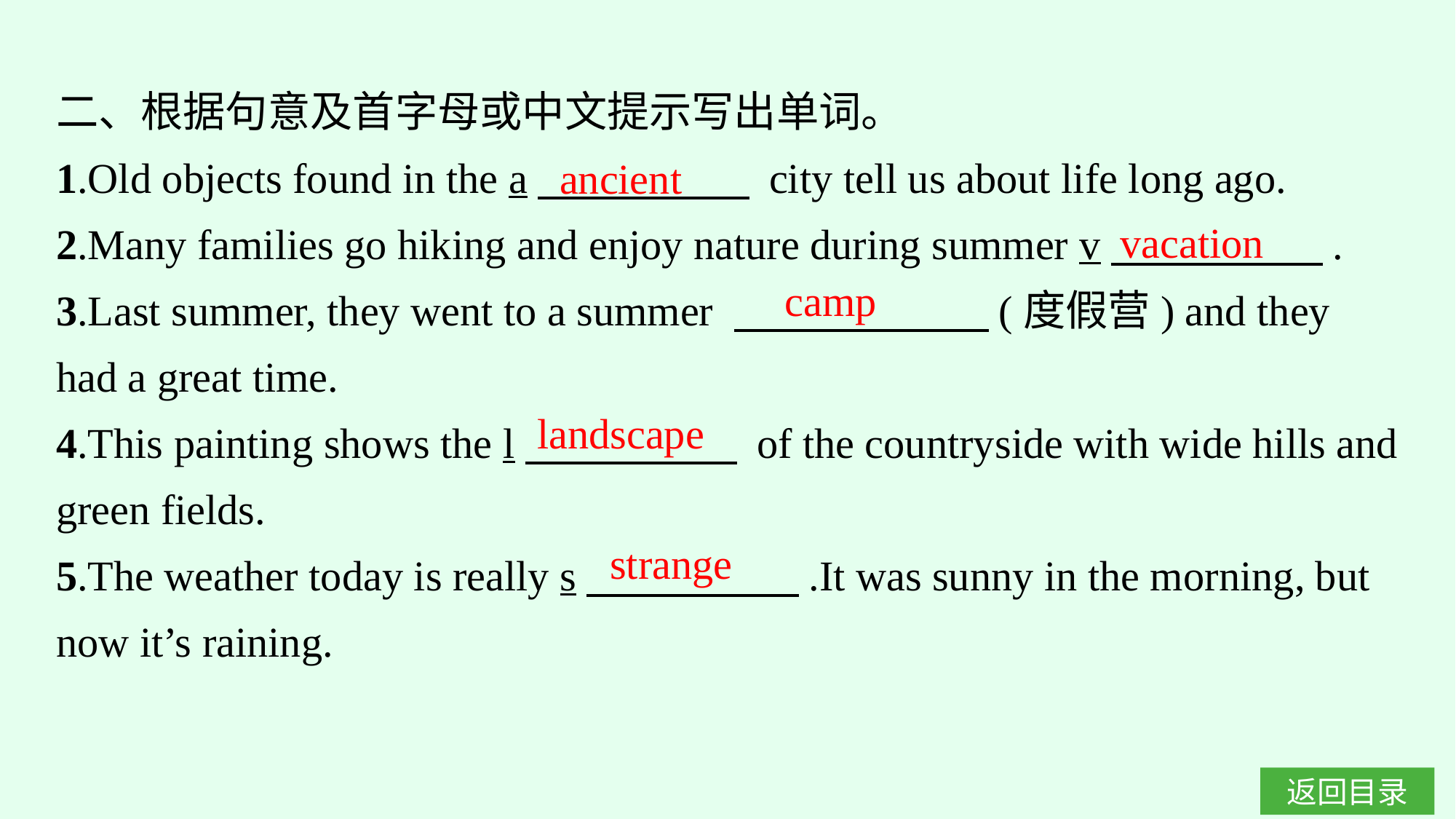

二、根据句意及首字母或中文提示写出单词。
1.Old objects found in the a　　　　　 city tell us about life long ago.
2.Many families go hiking and enjoy nature during summer v　　　　　.
3.Last summer, they went to a summer 　　　　　　(度假营) and they had a great time.
4.This painting shows the l　　　　　 of the countryside with wide hills and green fields.
5.The weather today is really s　　　　　.It was sunny in the morning, but now it’s raining.
ancient
vacation
camp
landscape
strange